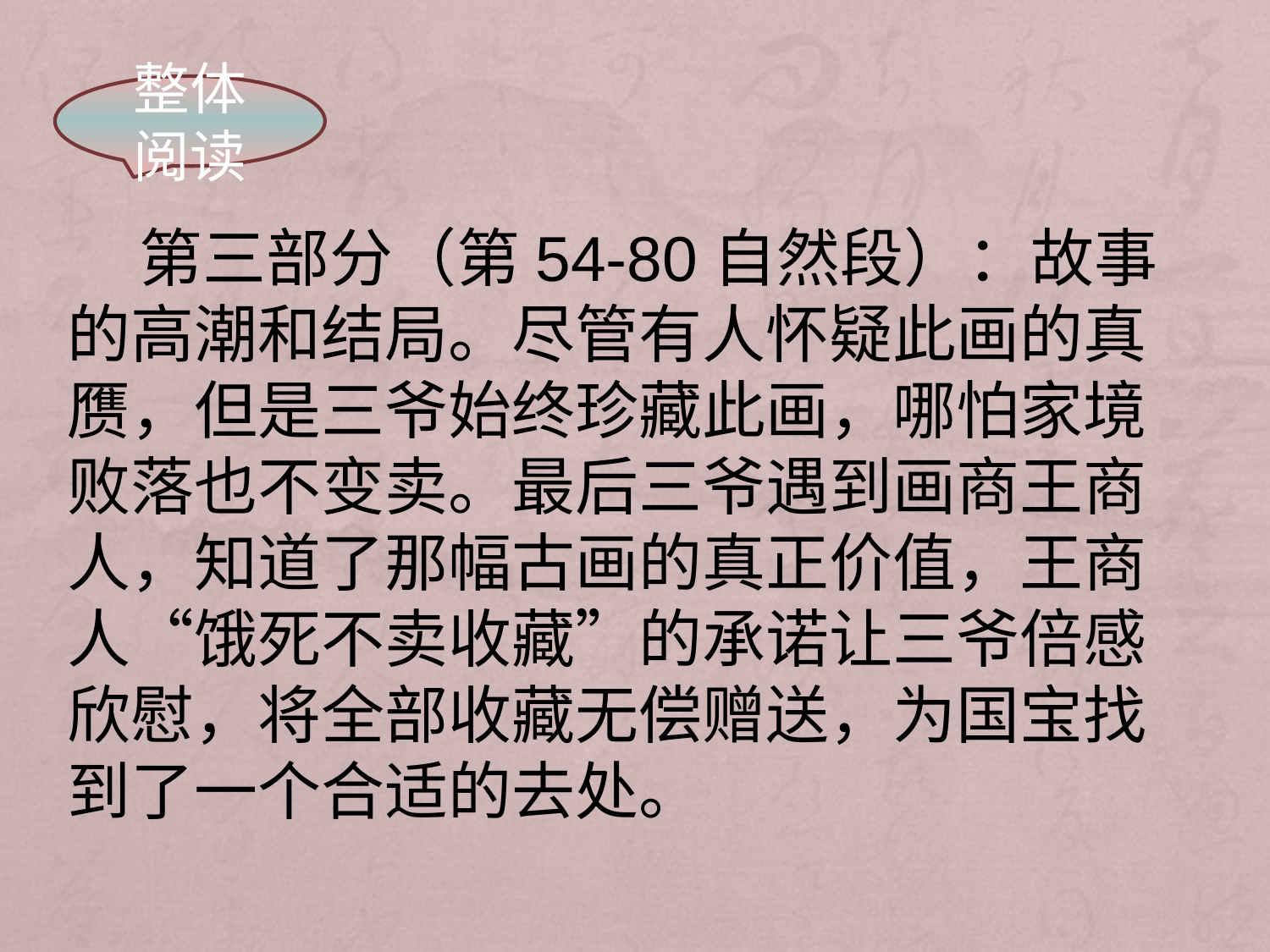

整体阅读
    第三部分（第54-80自然段）：故事的高潮和结局。尽管有人怀疑此画的真赝，但是三爷始终珍藏此画，哪怕家境败落也不变卖。最后三爷遇到画商王商人，知道了那幅古画的真正价值，王商人“饿死不卖收藏”的承诺让三爷倍感欣慰，将全部收藏无偿赠送，为国宝找到了一个合适的去处。